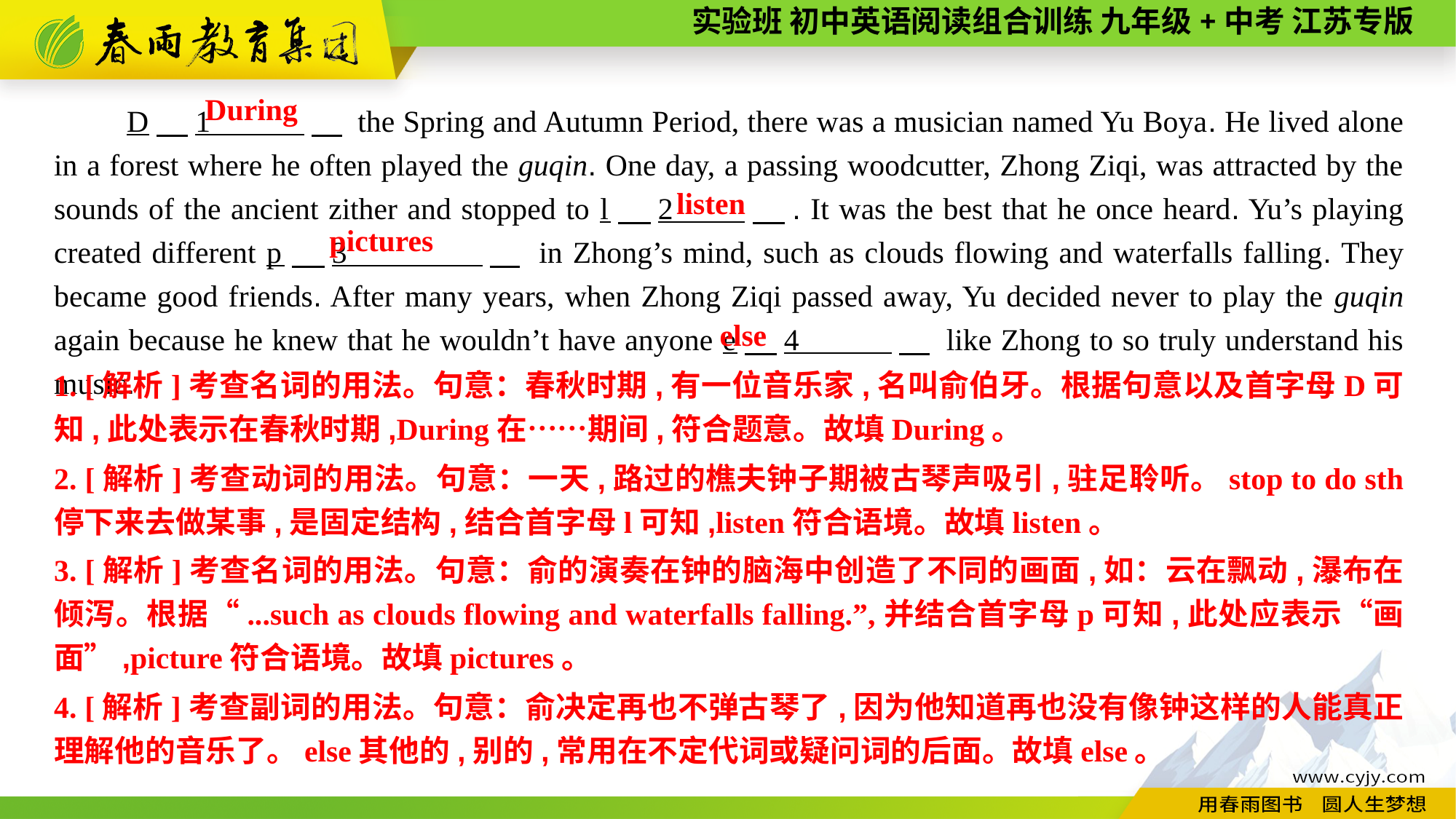

During
D　1           　 the Spring and Autumn Period, there was a musician named Yu Boya. He lived alone in a forest where he often played the guqin. One day, a passing woodcutter, Zhong Ziqi, was attracted by the sounds of the ancient zither and stopped to l　2       　. It was the best that he once heard. Yu’s playing created different p　3             　 in Zhong’s mind, such as clouds flowing and waterfalls falling. They became good friends. After many years, when Zhong Ziqi passed away, Yu decided never to play the guqin again because he knew that he wouldn’t have anyone e　4          　 like Zhong to so truly understand his music.
listen
pictures
else
1. [解析]考查名词的用法。句意：春秋时期,有一位音乐家,名叫俞伯牙。根据句意以及首字母D可知,此处表示在春秋时期,During在……期间,符合题意。故填During。
2. [解析]考查动词的用法。句意：一天,路过的樵夫钟子期被古琴声吸引,驻足聆听。stop to do sth 停下来去做某事,是固定结构,结合首字母l可知,listen符合语境。故填listen。
3. [解析]考查名词的用法。句意：俞的演奏在钟的脑海中创造了不同的画面,如：云在飘动,瀑布在倾泻。根据“...such as clouds flowing and waterfalls falling.”,并结合首字母p可知,此处应表示“画面”,picture符合语境。故填pictures。
4. [解析]考查副词的用法。句意：俞决定再也不弹古琴了,因为他知道再也没有像钟这样的人能真正理解他的音乐了。else其他的,别的,常用在不定代词或疑问词的后面。故填else。